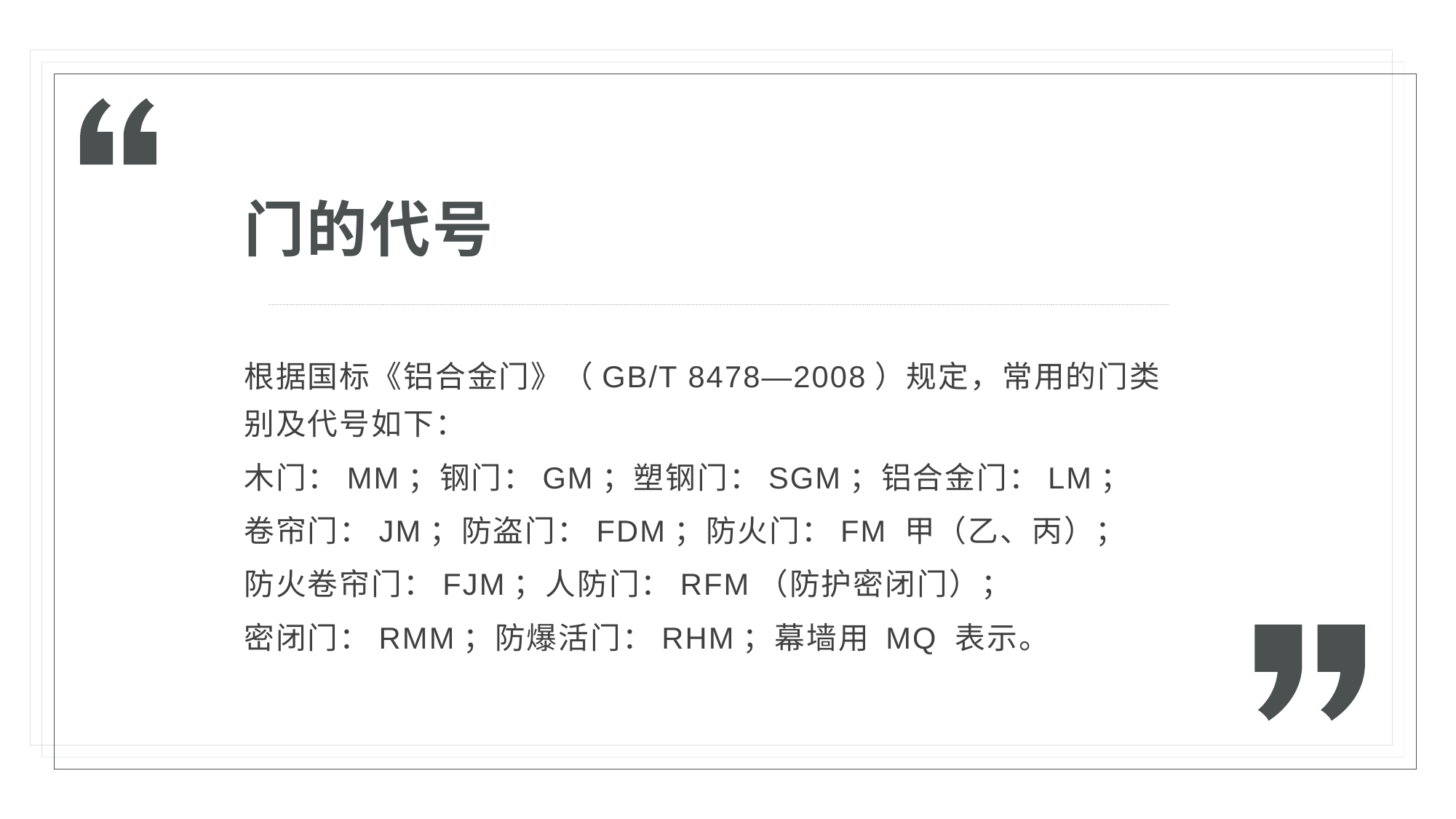

门的代号
根据国标《铝合金门》（GB/T 8478—2008）规定，常用的门类别及代号如下：
木门：MM；钢门：GM；塑钢门：SGM；铝合金门：LM；
卷帘门：JM；防盗门：FDM；防火门：FM 甲（乙、丙）；
防火卷帘门：FJM；人防门：RFM（防护密闭门）；
密闭门：RMM；防爆活门：RHM；幕墙用 MQ 表示。